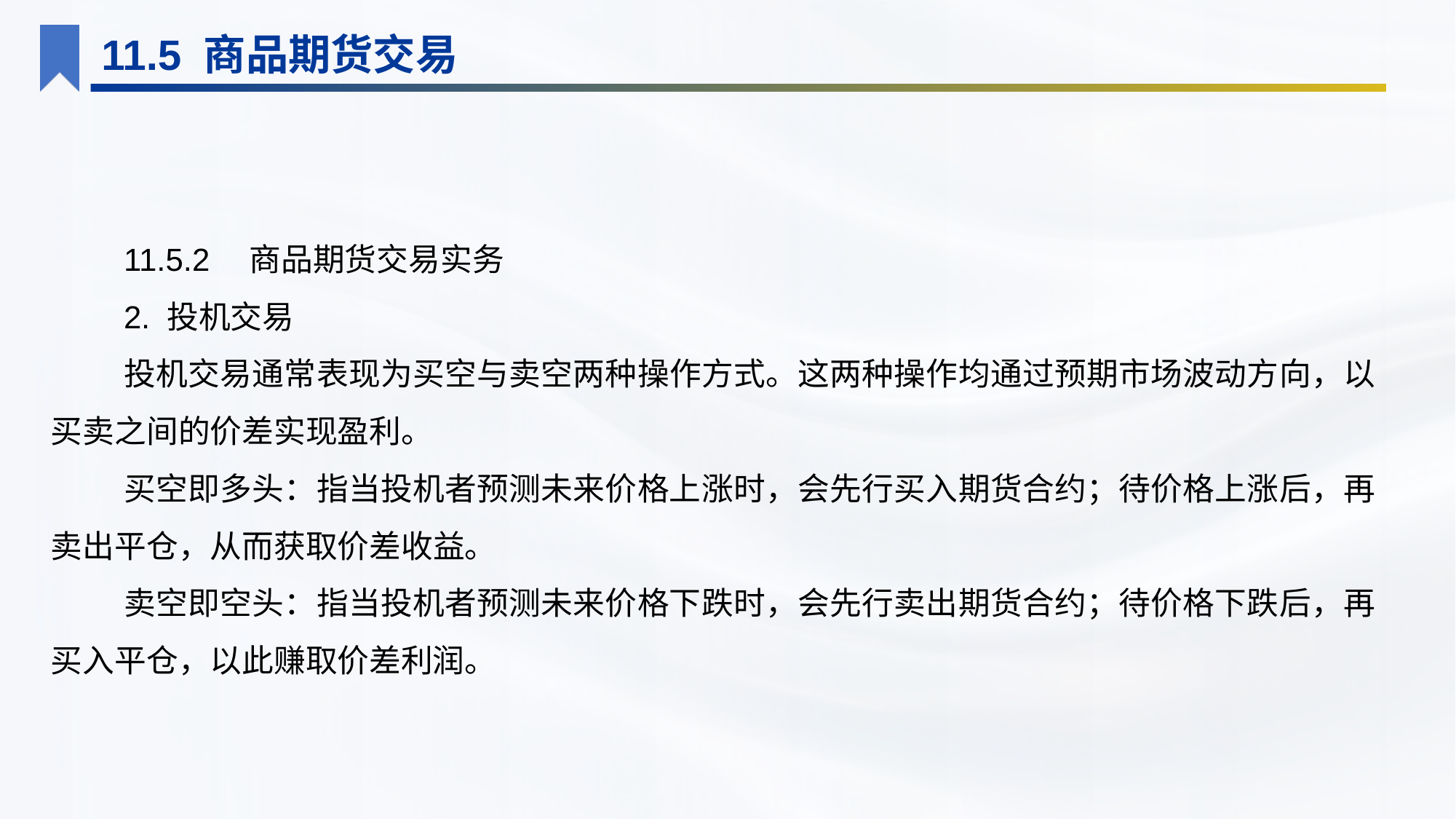

11.5 商品期货交易
11.5.2　商品期货交易实务
2. 投机交易
投机交易通常表现为买空与卖空两种操作方式。这两种操作均通过预期市场波动方向，以买卖之间的价差实现盈利。
买空即多头：指当投机者预测未来价格上涨时，会先行买入期货合约；待价格上涨后，再卖出平仓，从而获取价差收益。
卖空即空头：指当投机者预测未来价格下跌时，会先行卖出期货合约；待价格下跌后，再买入平仓，以此赚取价差利润。